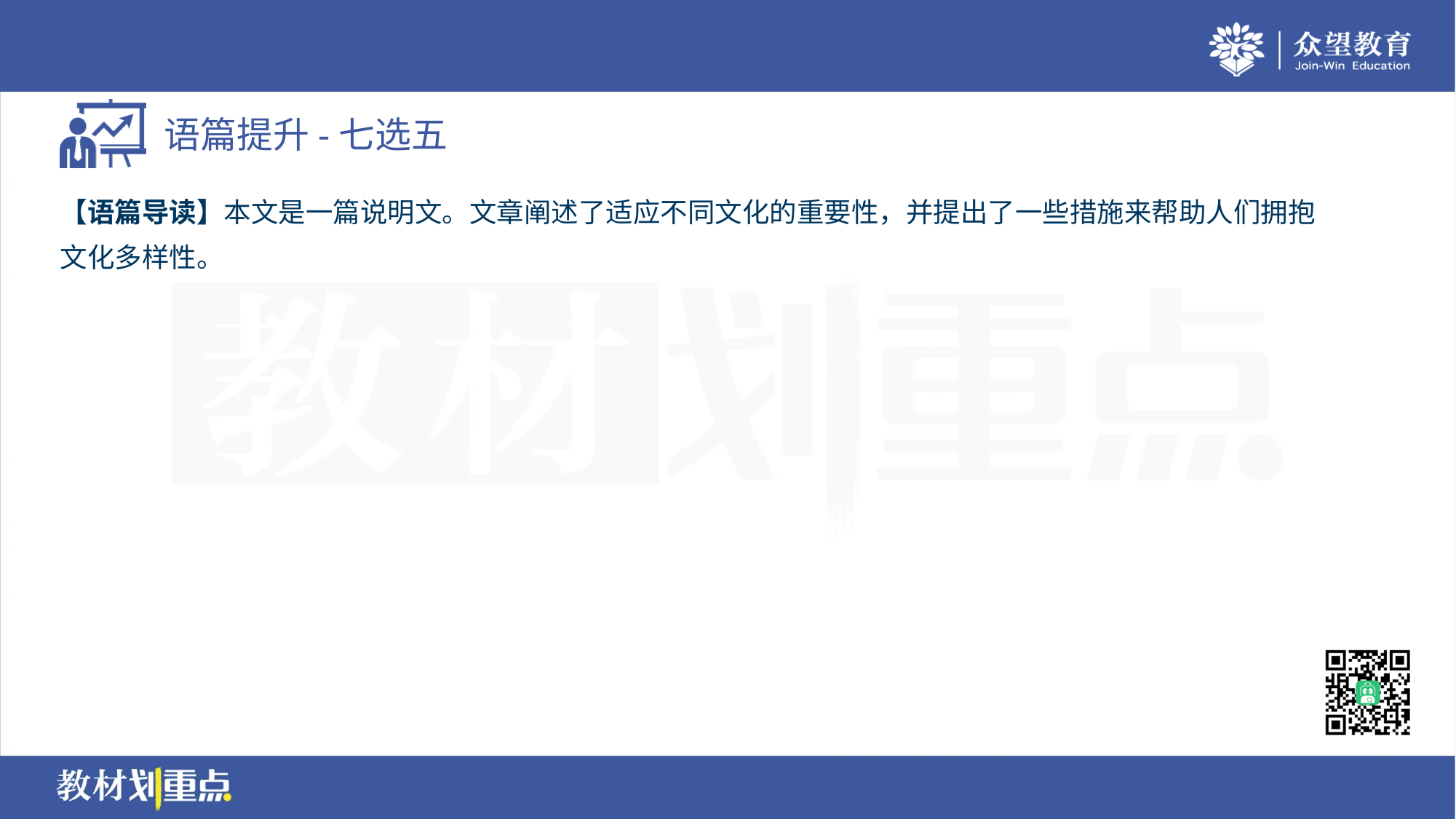

【语篇导读】本文是一篇说明文。文章阐述了适应不同文化的重要性，并提出了一些措施来帮助人们拥抱
文化多样性。